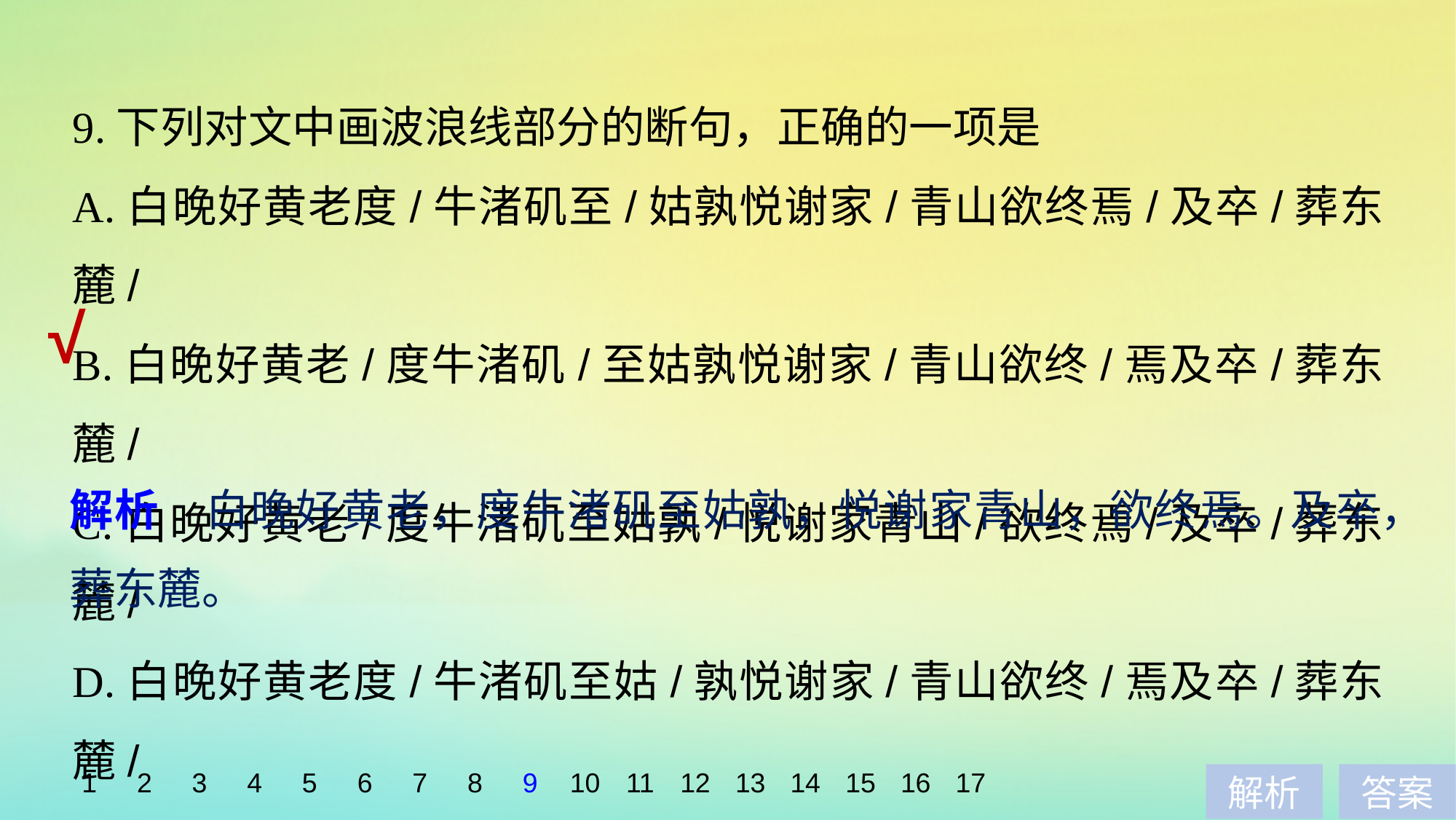

9.下列对文中画波浪线部分的断句，正确的一项是
A.白晚好黄老度/牛渚矶至/姑孰悦谢家/青山欲终焉/及卒/葬东麓/
B.白晚好黄老/度牛渚矶/至姑孰悦谢家/青山欲终/焉及卒/葬东麓/
C.白晚好黄老/度牛渚矶至姑孰/悦谢家青山/欲终焉/及卒/葬东麓/
D.白晚好黄老度/牛渚矶至姑/孰悦谢家/青山欲终/焉及卒/葬东麓/
√
解析　白晚好黄老，度牛渚矶至姑孰，悦谢家青山，欲终焉。及卒，葬东麓。
1
2
3
4
5
6
7
8
9
10
11
12
13
14
15
16
17
解析
答案